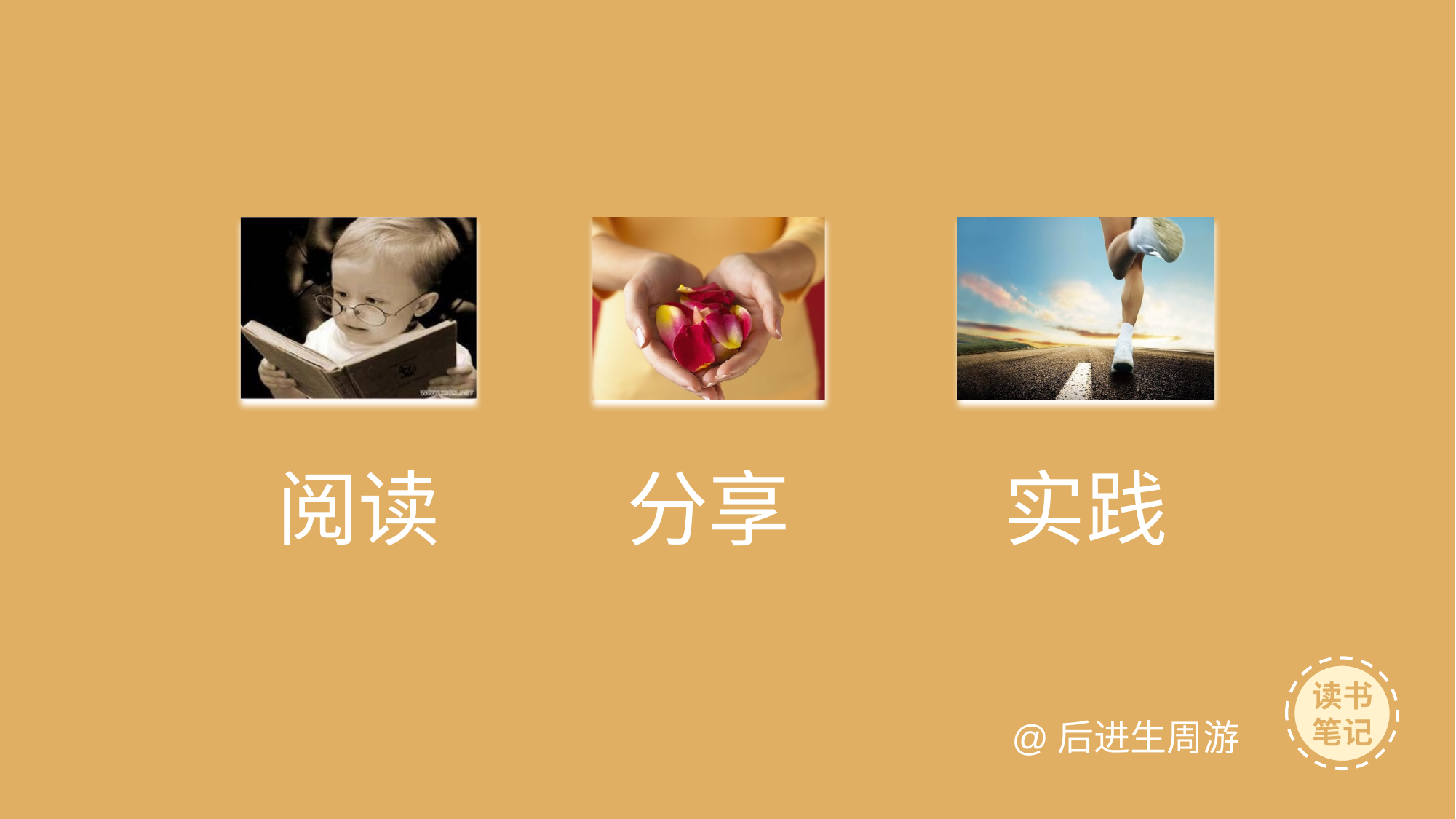

|  |  |  |  |  |
| --- | --- | --- | --- | --- |
|  |  |  |  |  |
| 阅读 |  | 分享 |  | 实践 |

读书笔记
@后进生周游